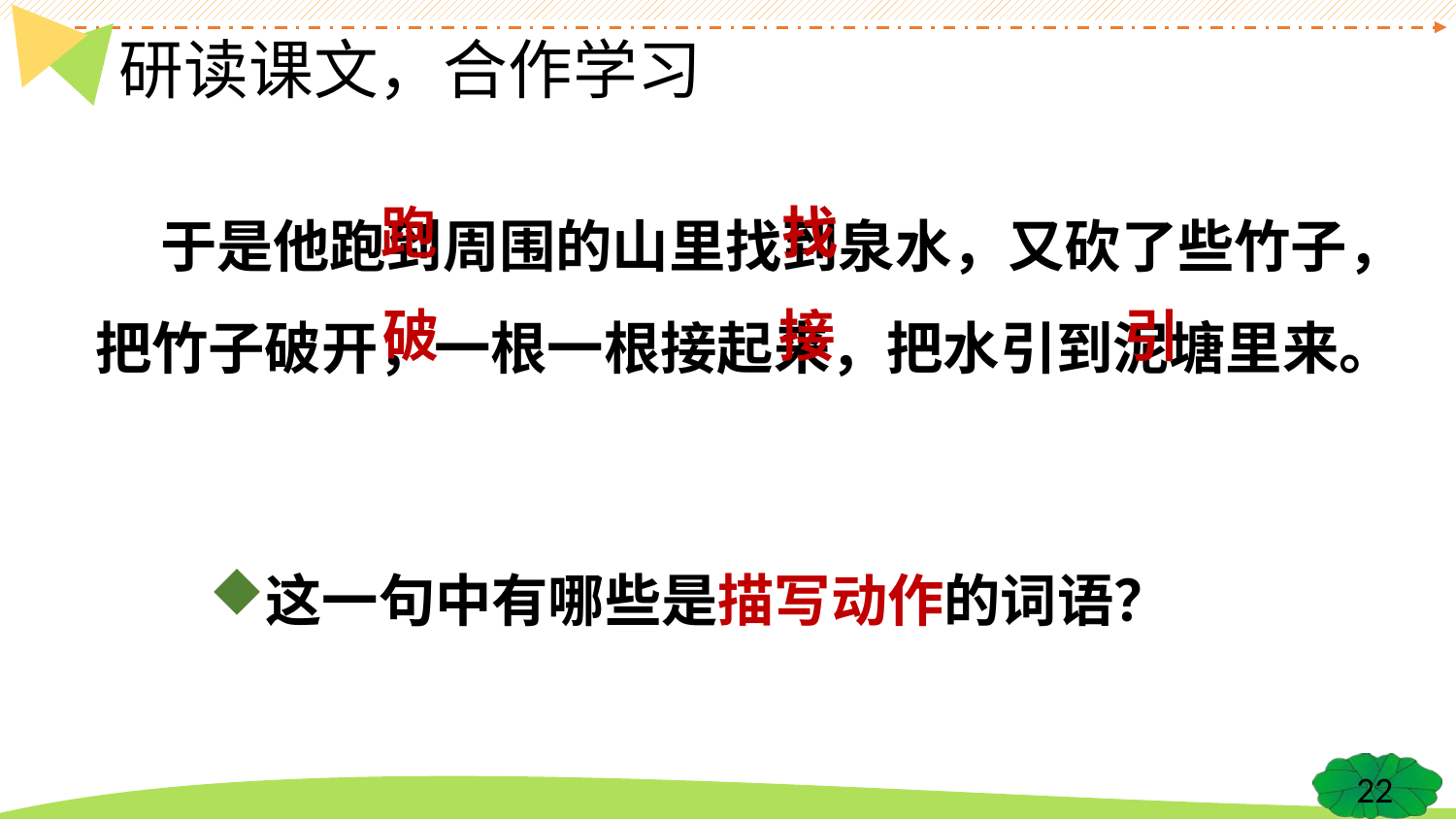

# 研读课文，合作学习
    于是他跑到周围的山里找到泉水，又砍了些竹子，把竹子破开，一根一根接起来，把水引到泥塘里来。
跑
找
引
破
接
这一句中有哪些是描写动作的词语？